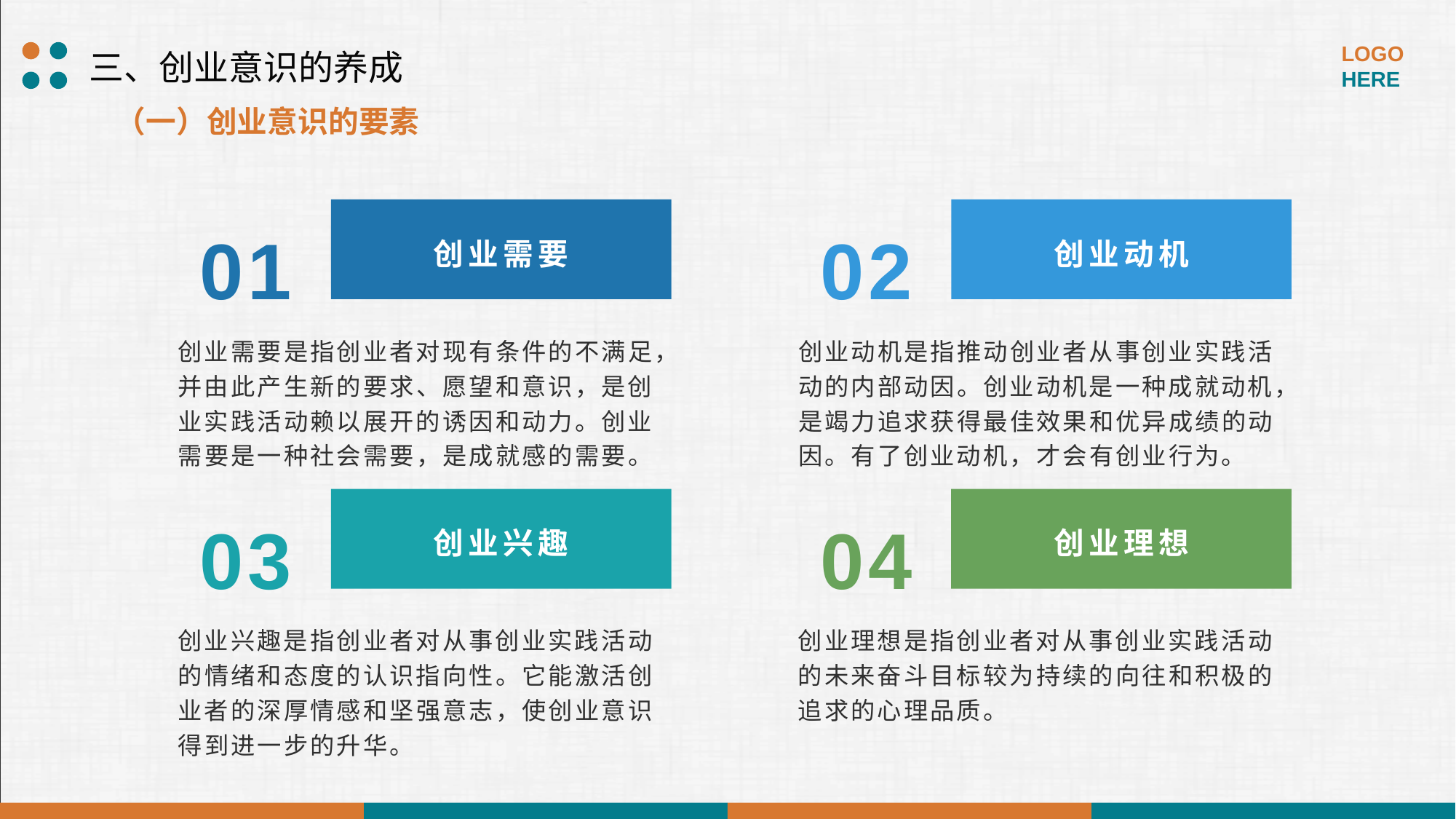

三、创业意识的养成
（一）创业意识的要素
01
02
创业需要
创业动机
创业需要是指创业者对现有条件的不满足，并由此产生新的要求、愿望和意识，是创业实践活动赖以展开的诱因和动力。创业需要是一种社会需要，是成就感的需要。
创业动机是指推动创业者从事创业实践活动的内部动因。创业动机是一种成就动机，是竭力追求获得最佳效果和优异成绩的动因。有了创业动机，才会有创业行为。
03
04
创业兴趣
创业理想
创业兴趣是指创业者对从事创业实践活动的情绪和态度的认识指向性。它能激活创业者的深厚情感和坚强意志，使创业意识得到进一步的升华。
创业理想是指创业者对从事创业实践活动的未来奋斗目标较为持续的向往和积极的追求的心理品质。